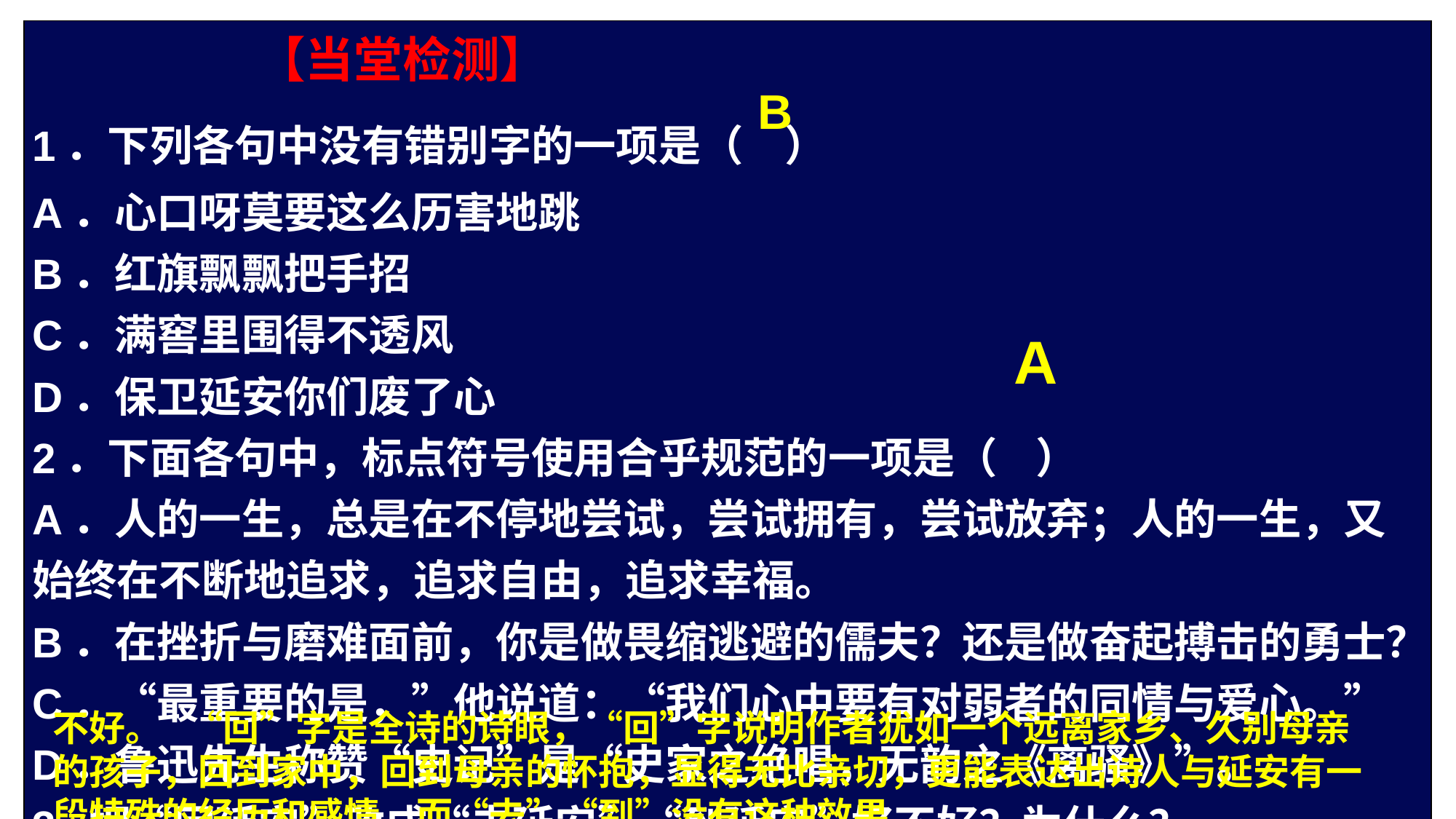

| 【当堂检测】 1．下列各句中没有错别字的一项是（ ） A．心口呀莫要这么历害地跳 B．红旗飘飘把手招 C．满窖里围得不透风 D．保卫延安你们废了心 2．下面各句中，标点符号使用合乎规范的一项是（ ） A．人的一生，总是在不停地尝试，尝试拥有，尝试放弃；人的一生，又始终在不断地追求，追求自由，追求幸福。 B．在挫折与磨难面前，你是做畏缩逃避的儒夫？还是做奋起搏击的勇士？ C．“最重要的是，”他说道：“我们心中要有对弱者的同情与爱心。” D．鲁迅先生称赞“史记”是“史家之绝唱，无韵之《离骚》”。 3. 把“回延安”改成“去延安”“到延安”好不好？为什么？ |
| --- |
B
A
不好。   “回”字是全诗的诗眼，“回”字说明作者犹如一个远离家乡、久别母亲的孩子，回到家中，回到母亲的怀抱，显得无比亲切，更能表达出诗人与延安有一段特殊的经历和感情，而“去”“到”没有这种效果。